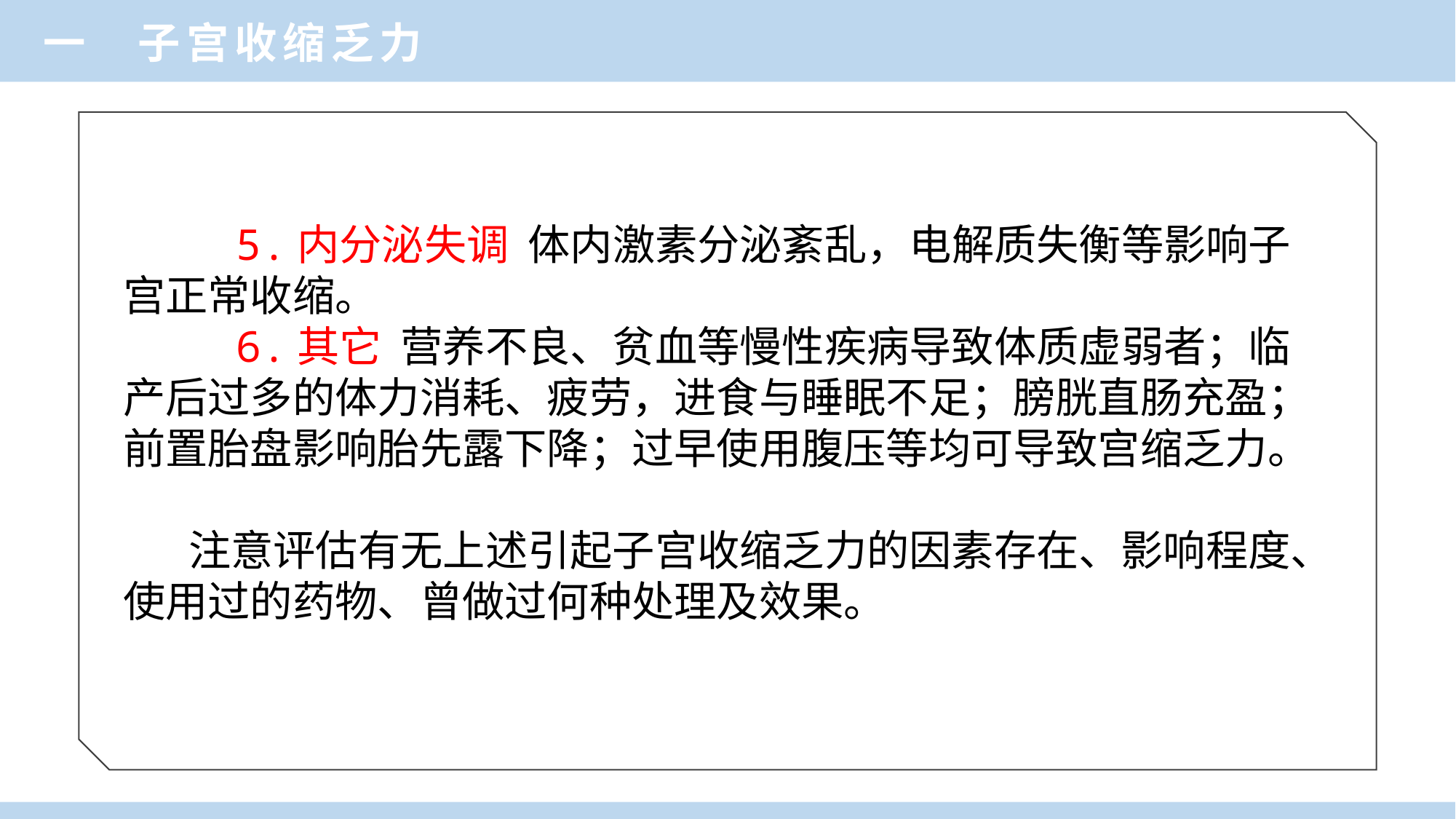

一   子宫收缩乏力

   5.内分泌失调  体内激素分泌紊乱，电解质失衡等影响子宫正常收缩。
   6.其它  营养不良、贫血等慢性疾病导致体质虚弱者；临产后过多的体力消耗、疲劳，进食与睡眠不足；膀胱直肠充盈；前置胎盘影响胎先露下降；过早使用腹压等均可导致宫缩乏力。
  注意评估有无上述引起子宫收缩乏力的因素存在、影响程度、使用过的药物、曾做过何种处理及效果。